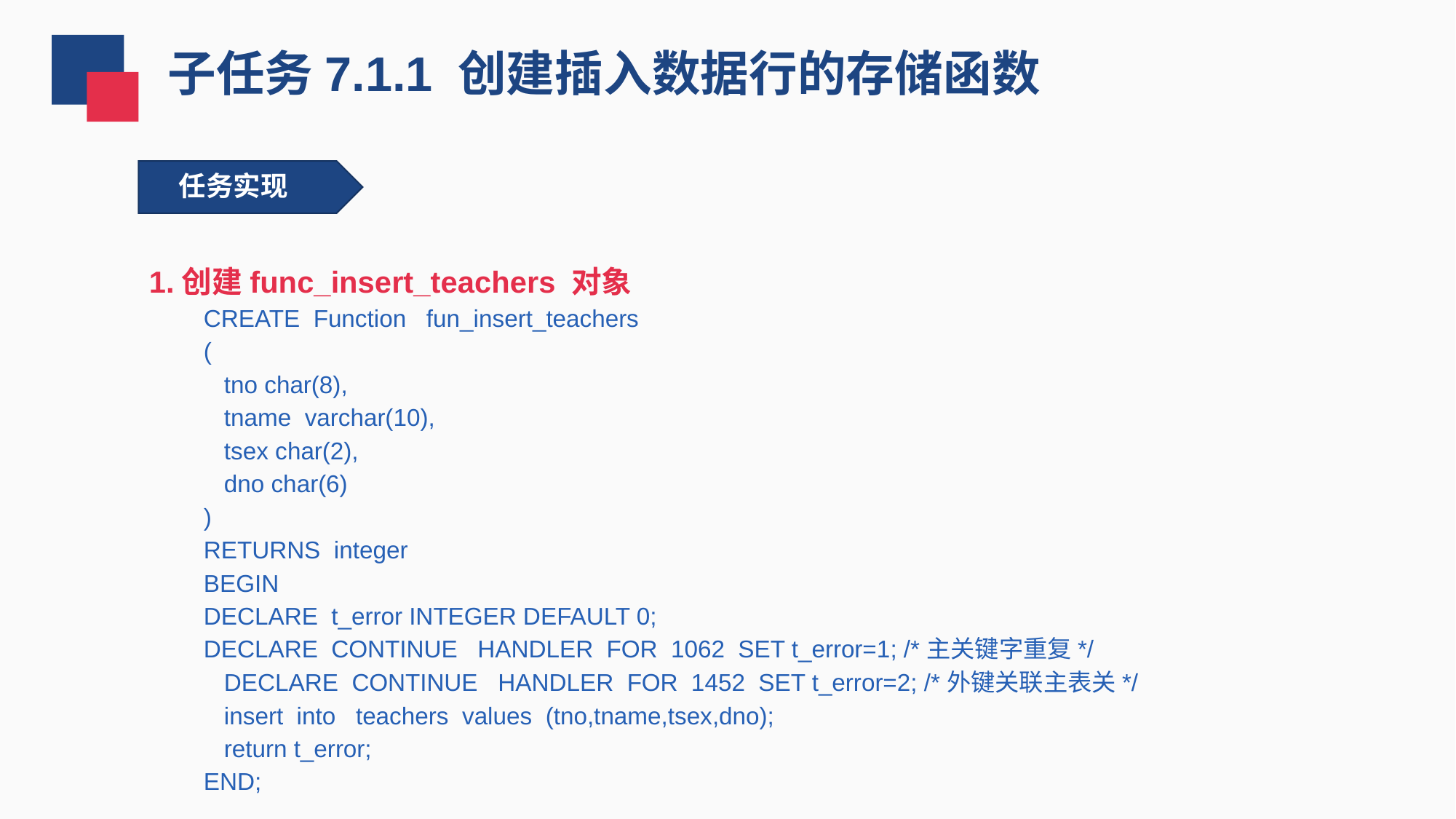

子任务7.1.1 创建插入数据行的存储函数

任务实现
1.创建func_insert_teachers 对象
CREATE  Function   fun_insert_teachers
(
   tno char(8),
   tname  varchar(10),
   tsex char(2),
   dno char(6)
)
RETURNS  integer
BEGIN
DECLARE  t_error INTEGER DEFAULT 0;
DECLARE  CONTINUE   HANDLER  FOR  1062  SET t_error=1; /*主关键字重复*/
   DECLARE  CONTINUE   HANDLER  FOR  1452  SET t_error=2; /*外键关联主表关*/
   insert  into   teachers  values  (tno,tname,tsex,dno);
   return t_error;
END;